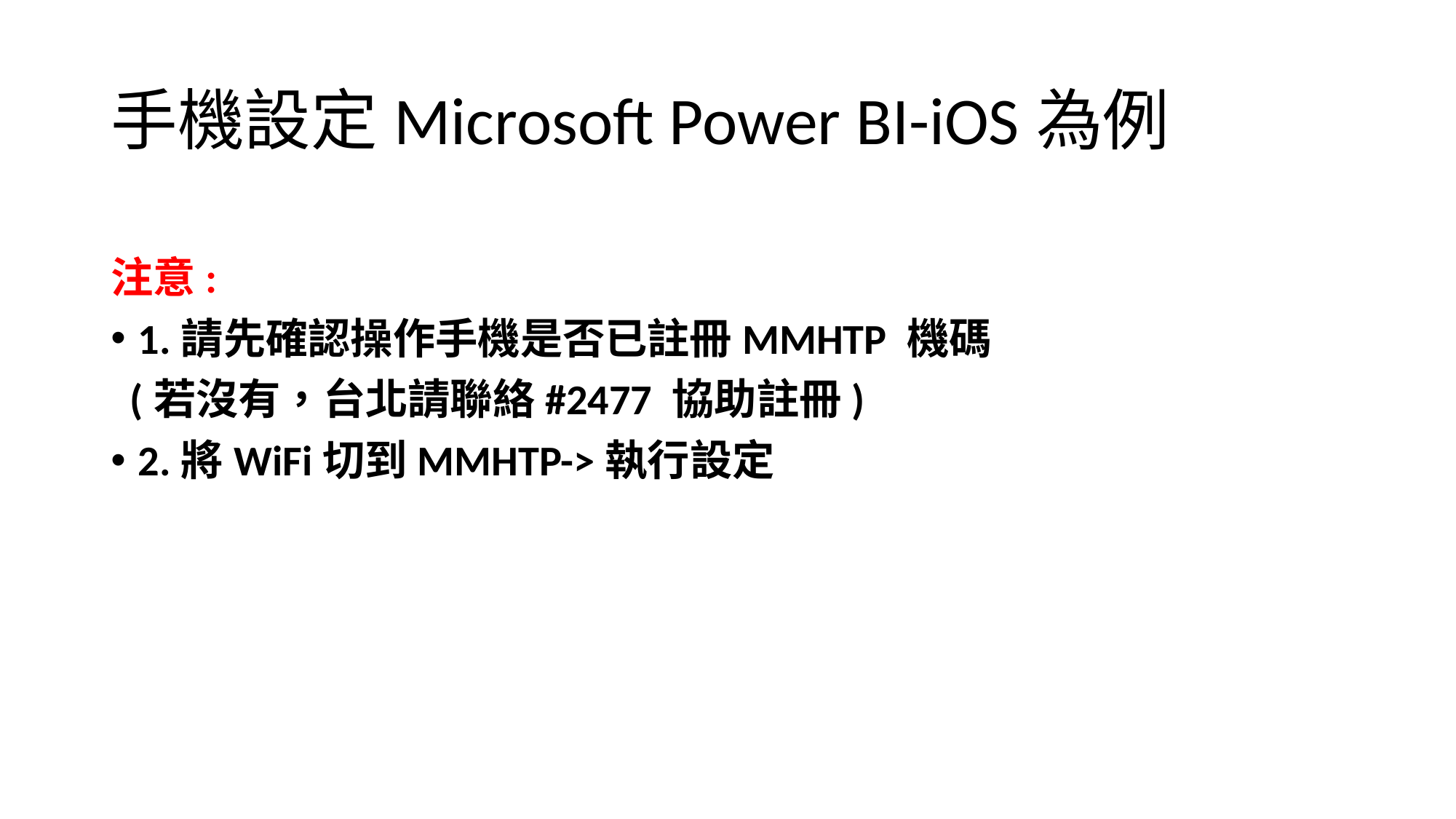

# 手機設定Microsoft Power BI-iOS為例
注意:
1.請先確認操作手機是否已註冊MMHTP 機碼
  (若沒有，台北請聯絡#2477 協助註冊)
2.將WiFi切到MMHTP->執行設定